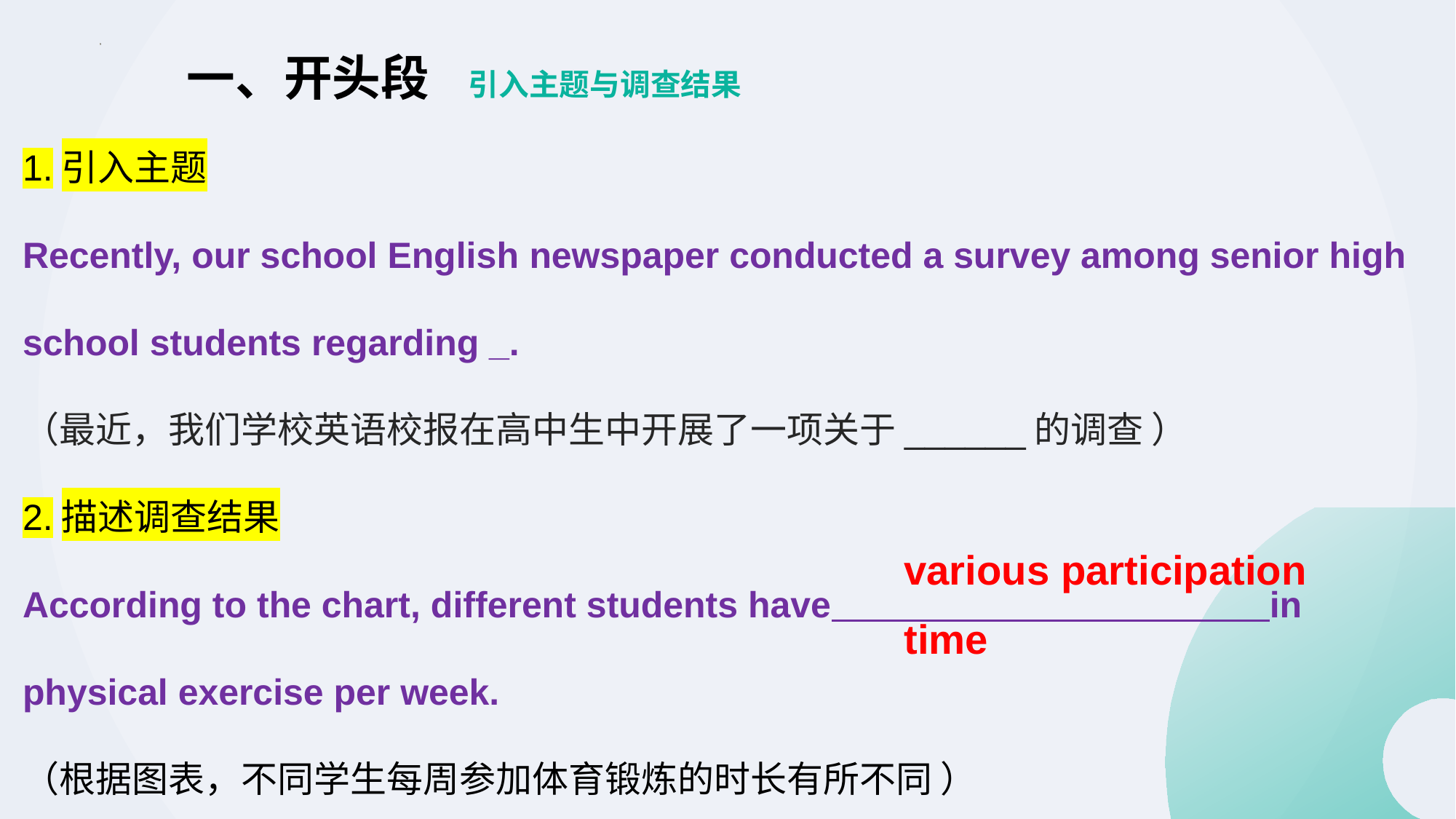

# 一、开头段   引入主题与调查结果
1.引入主题
Recently, our school English newspaper conducted a survey among senior high school students regarding _.
（最近，我们学校英语校报在高中生中开展了一项关于______的调查 ）
2.描述调查结果
According to the chart, different students have                                           in physical exercise per week.
（根据图表，不同学生每周参加体育锻炼的时长有所不同 ）

various participation time